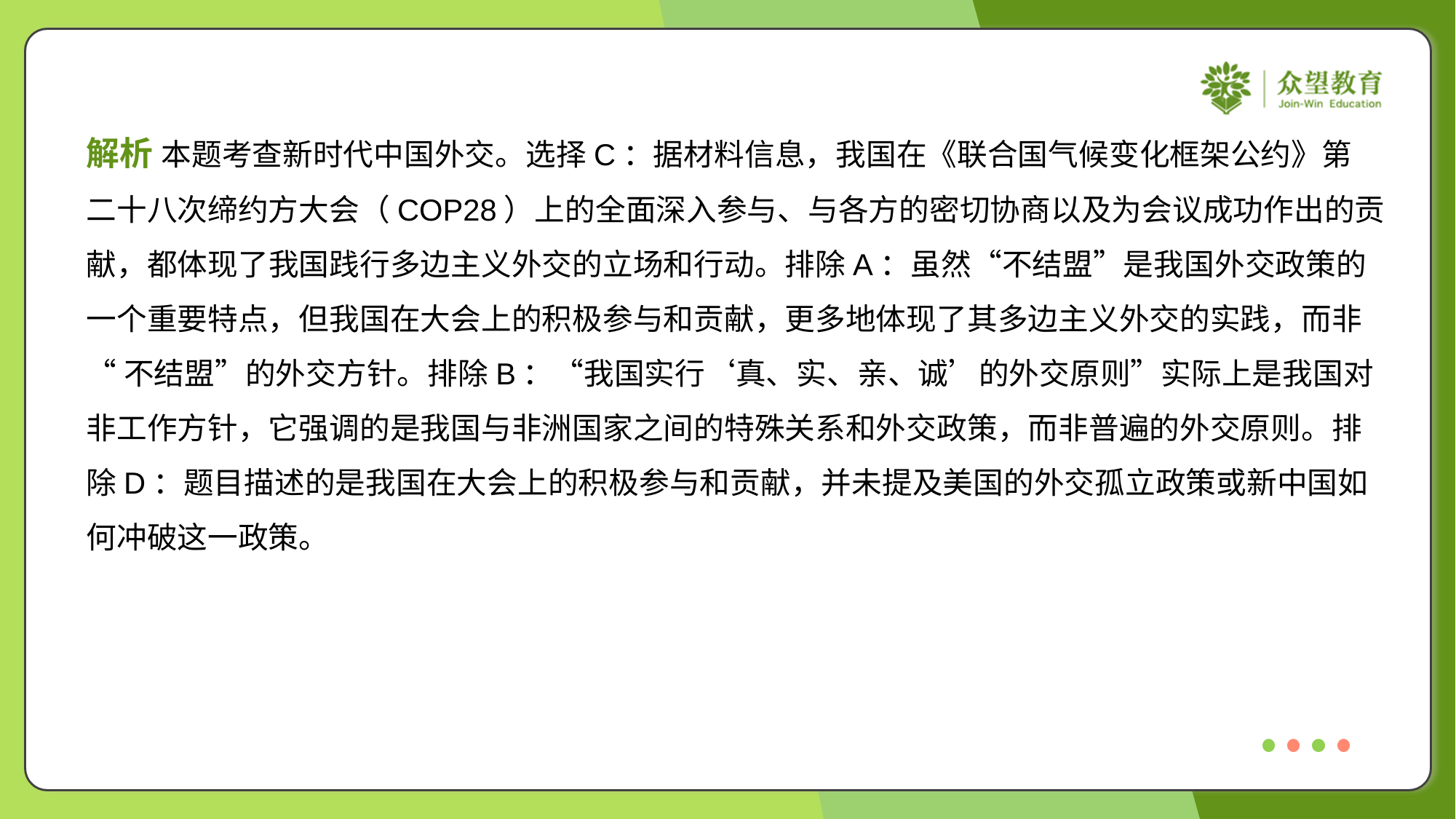

解析 本题考查新时代中国外交。选择C：据材料信息，我国在《联合国气候变化框架公约》第
二十八次缔约方大会（COP28）上的全面深入参与、与各方的密切协商以及为会议成功作出的贡
献，都体现了我国践行多边主义外交的立场和行动。排除A：虽然“不结盟”是我国外交政策的
一个重要特点，但我国在大会上的积极参与和贡献，更多地体现了其多边主义外交的实践，而非
“不结盟”的外交方针。排除B：“我国实行‘真、实、亲、诚’的外交原则”实际上是我国对
非工作方针，它强调的是我国与非洲国家之间的特殊关系和外交政策，而非普遍的外交原则。排
除D：题目描述的是我国在大会上的积极参与和贡献，并未提及美国的外交孤立政策或新中国如
何冲破这一政策。